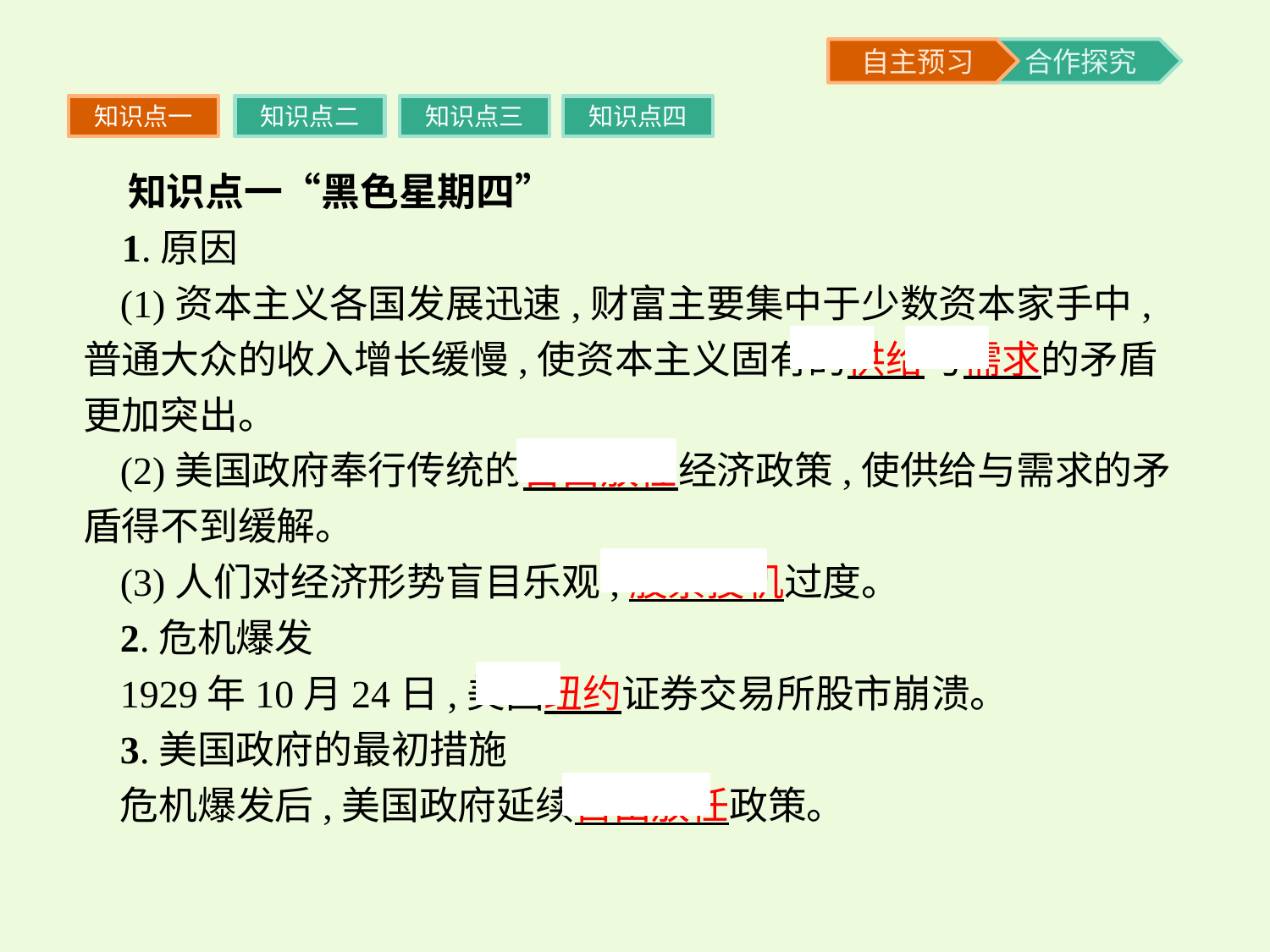

知识点一
知识点二
知识点三
知识点四
    知识点一“黑色星期四”
    1.原因
(1)资本主义各国发展迅速,财富主要集中于少数资本家手中,普通大众的收入增长缓慢,使资本主义固有的供给与需求的矛盾更加突出。
(2)美国政府奉行传统的自由放任经济政策,使供给与需求的矛盾得不到缓解。
(3)人们对经济形势盲目乐观,股票投机过度。
2.危机爆发
1929年10月24日,美国纽约证券交易所股市崩溃。
3.美国政府的最初措施
危机爆发后,美国政府延续自由放任政策。